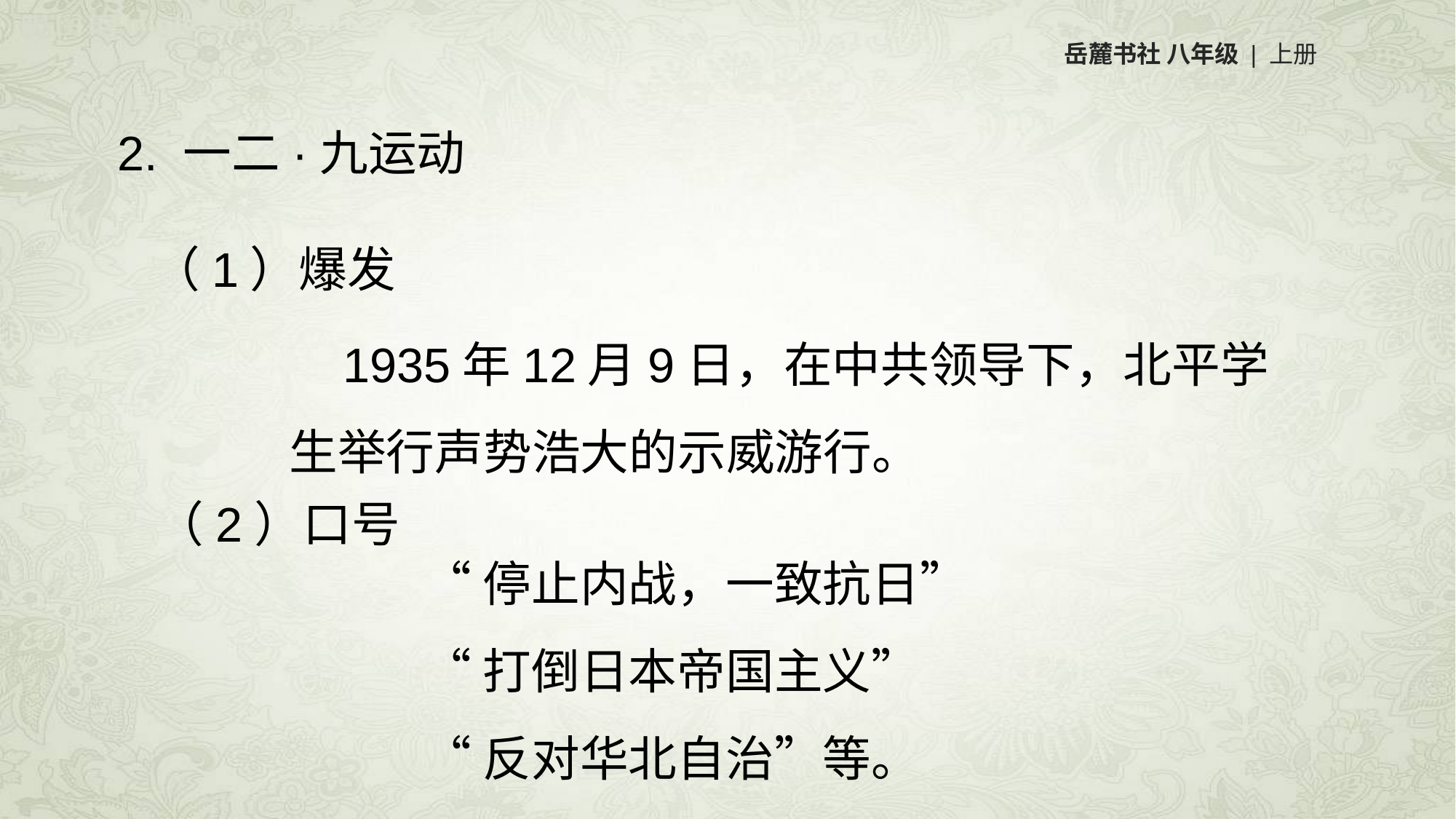

岳麓书社 八年级 | 上册
2. 一二·九运动
（1）爆发
    1935年12月9日，在中共领导下，北平学生举行声势浩大的示威游行。
（2）口号
“停止内战，一致抗日”
“打倒日本帝国主义”
“反对华北自治”等。